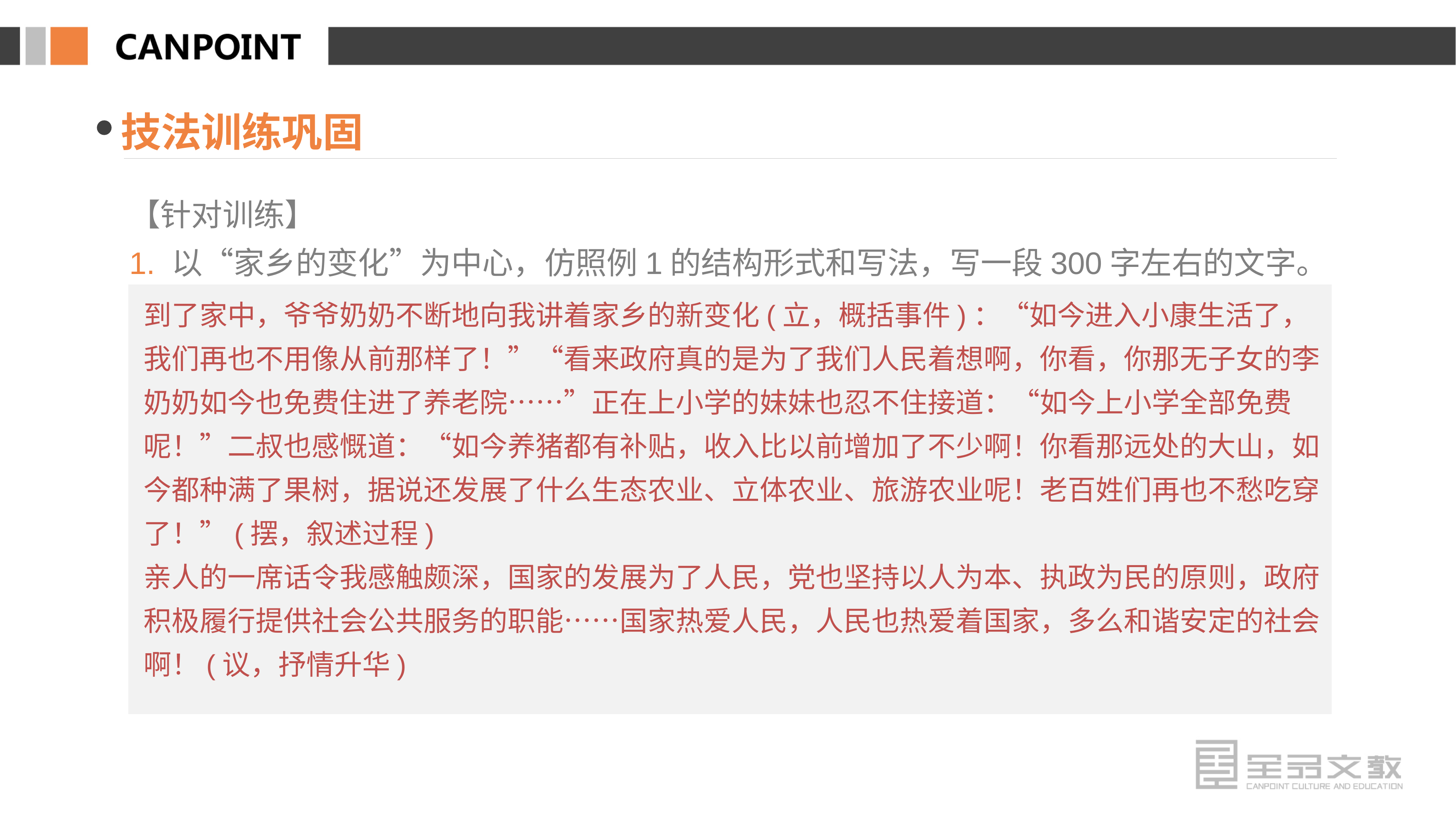

技法训练巩固

【针对训练】
1. 以“家乡的变化”为中心，仿照例1的结构形式和写法，写一段300字左右的文字。

到了家中，爷爷奶奶不断地向我讲着家乡的新变化(立，概括事件)：“如今进入小康生活了，我们再也不用像从前那样了！”“看来政府真的是为了我们人民着想啊，你看，你那无子女的李奶奶如今也免费住进了养老院……”正在上小学的妹妹也忍不住接道：“如今上小学全部免费呢！”二叔也感慨道：“如今养猪都有补贴，收入比以前增加了不少啊！你看那远处的大山，如今都种满了果树，据说还发展了什么生态农业、立体农业、旅游农业呢！老百姓们再也不愁吃穿了！”(摆，叙述过程)
亲人的一席话令我感触颇深，国家的发展为了人民，党也坚持以人为本、执政为民的原则，政府积极履行提供社会公共服务的职能……国家热爱人民，人民也热爱着国家，多么和谐安定的社会啊！(议，抒情升华)